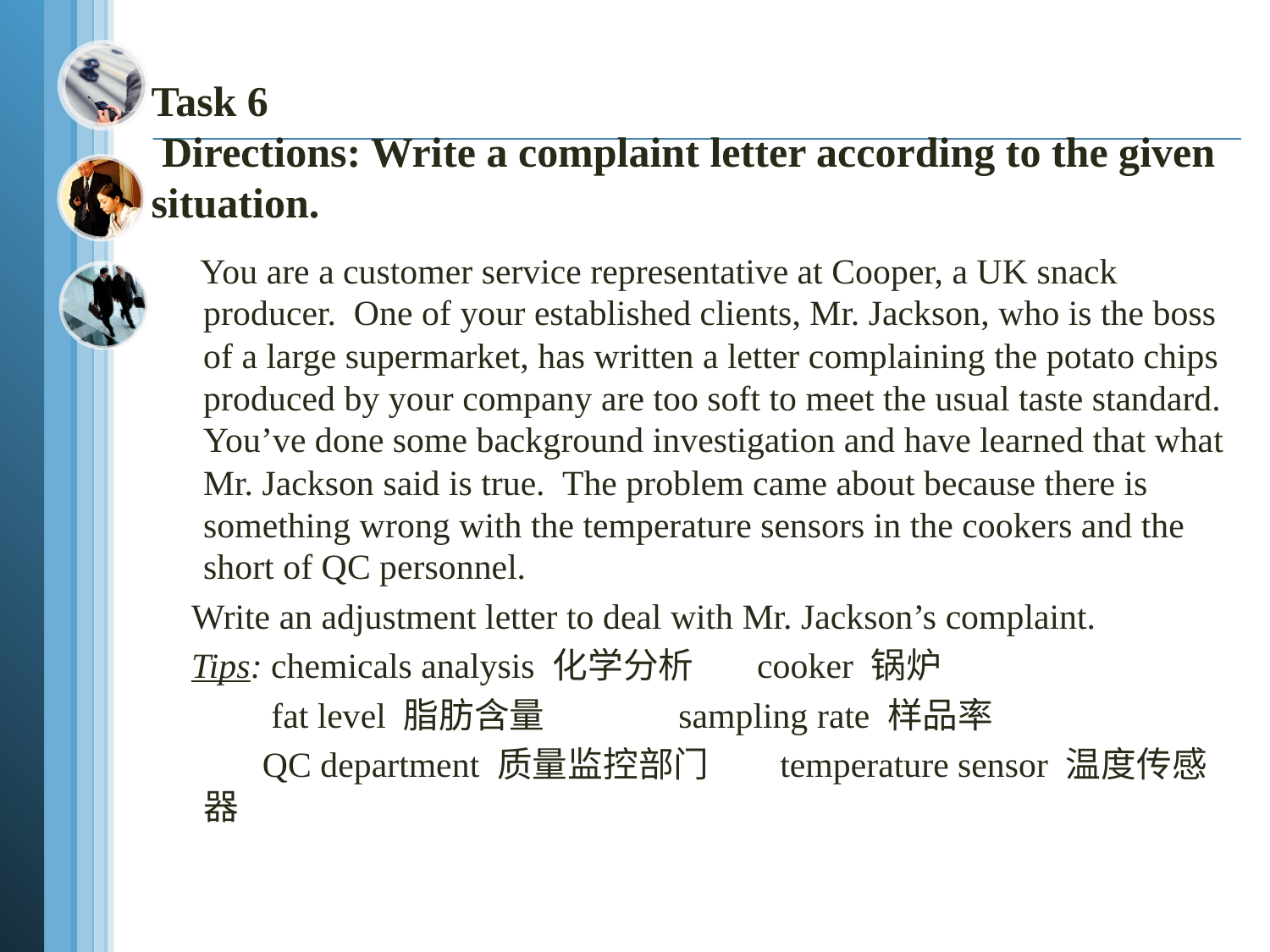

# Task 6 Directions: Write a complaint letter according to the given situation.

     You are a customer service representative at Cooper, a UK snack producer.  One of your established clients, Mr. Jackson, who is the boss of a large supermarket, has written a letter complaining the potato chips produced by your company are too soft to meet the usual taste standard.  You’ve done some background investigation and have learned that what Mr. Jackson said is true.  The problem came about because there is something wrong with the temperature sensors in the cookers and the short of QC personnel.
    Write an adjustment letter to deal with Mr. Jackson’s complaint.
    Tips: chemicals analysis 化学分析       cooker 锅炉
             fat level 脂肪含量                sampling rate 样品率
            QC department 质量监控部门        temperature sensor 温度传感器